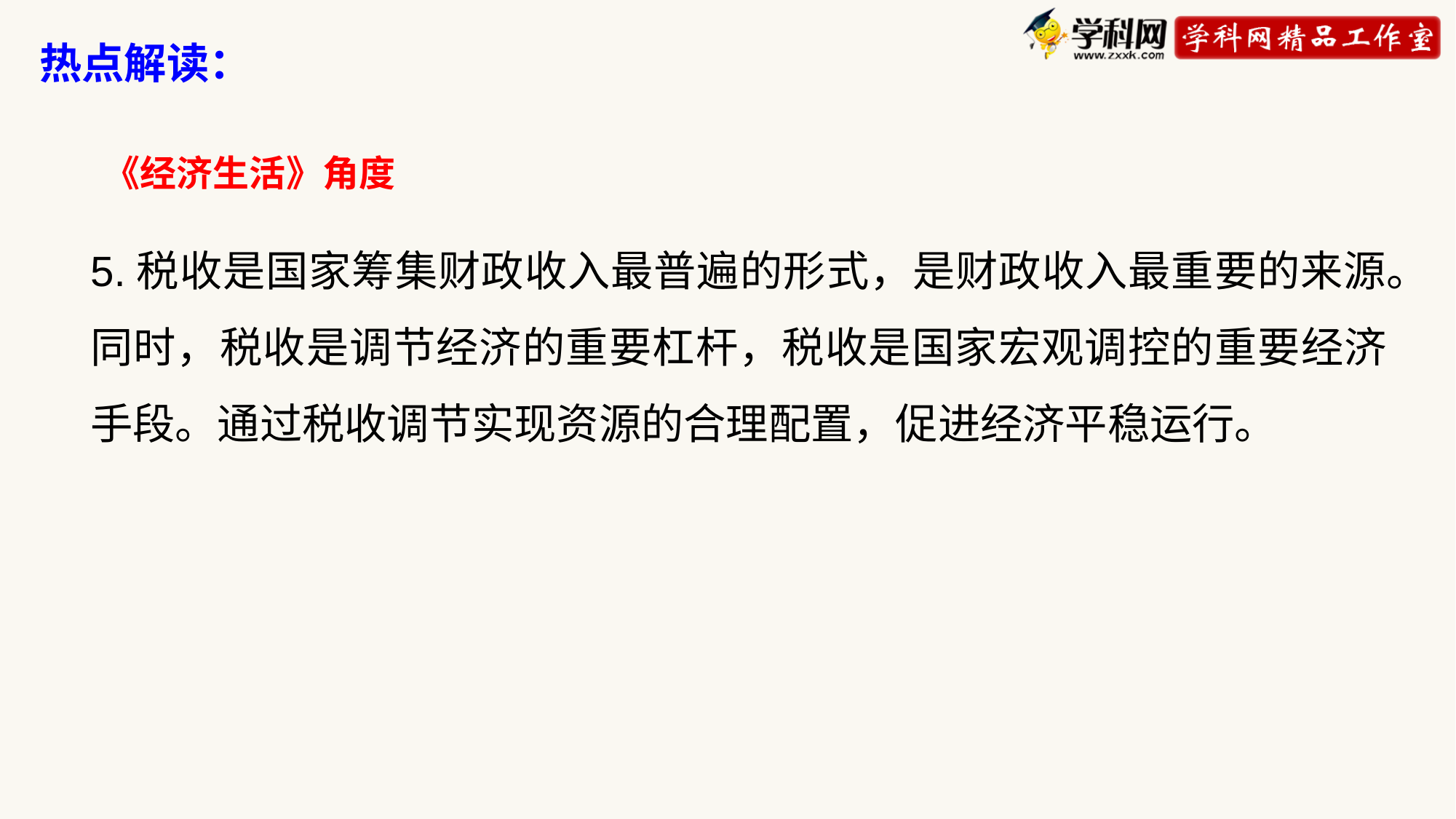

热点解读：
《经济生活》角度
5.税收是国家筹集财政收入最普遍的形式，是财政收入最重要的来源。同时，税收是调节经济的重要杠杆，税收是国家宏观调控的重要经济手段。通过税收调节实现资源的合理配置，促进经济平稳运行。